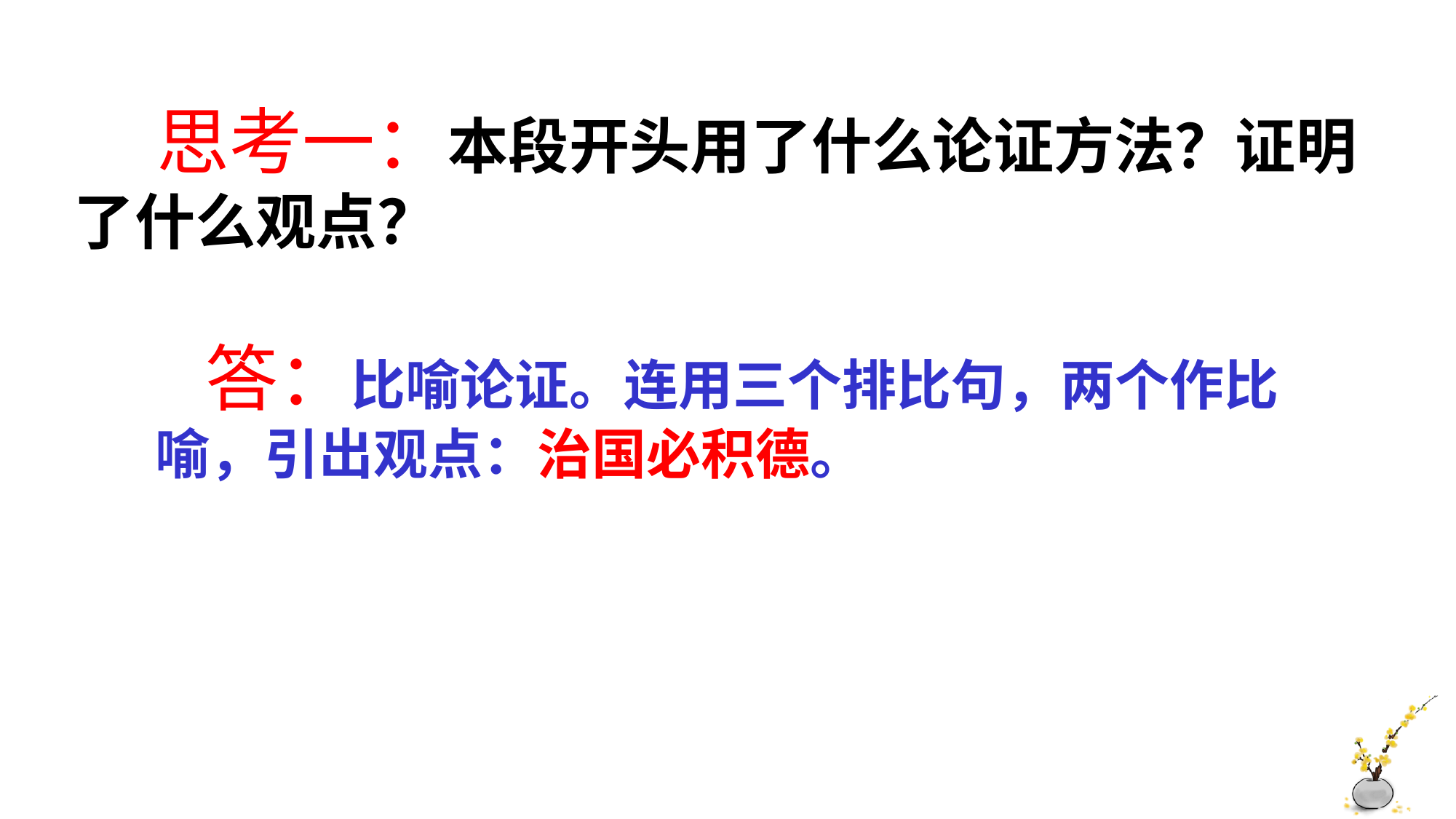

思考一：本段开头用了什么论证方法？证明了什么观点？
   答：比喻论证。连用三个排比句，两个作比喻，引出观点：治国必积德。